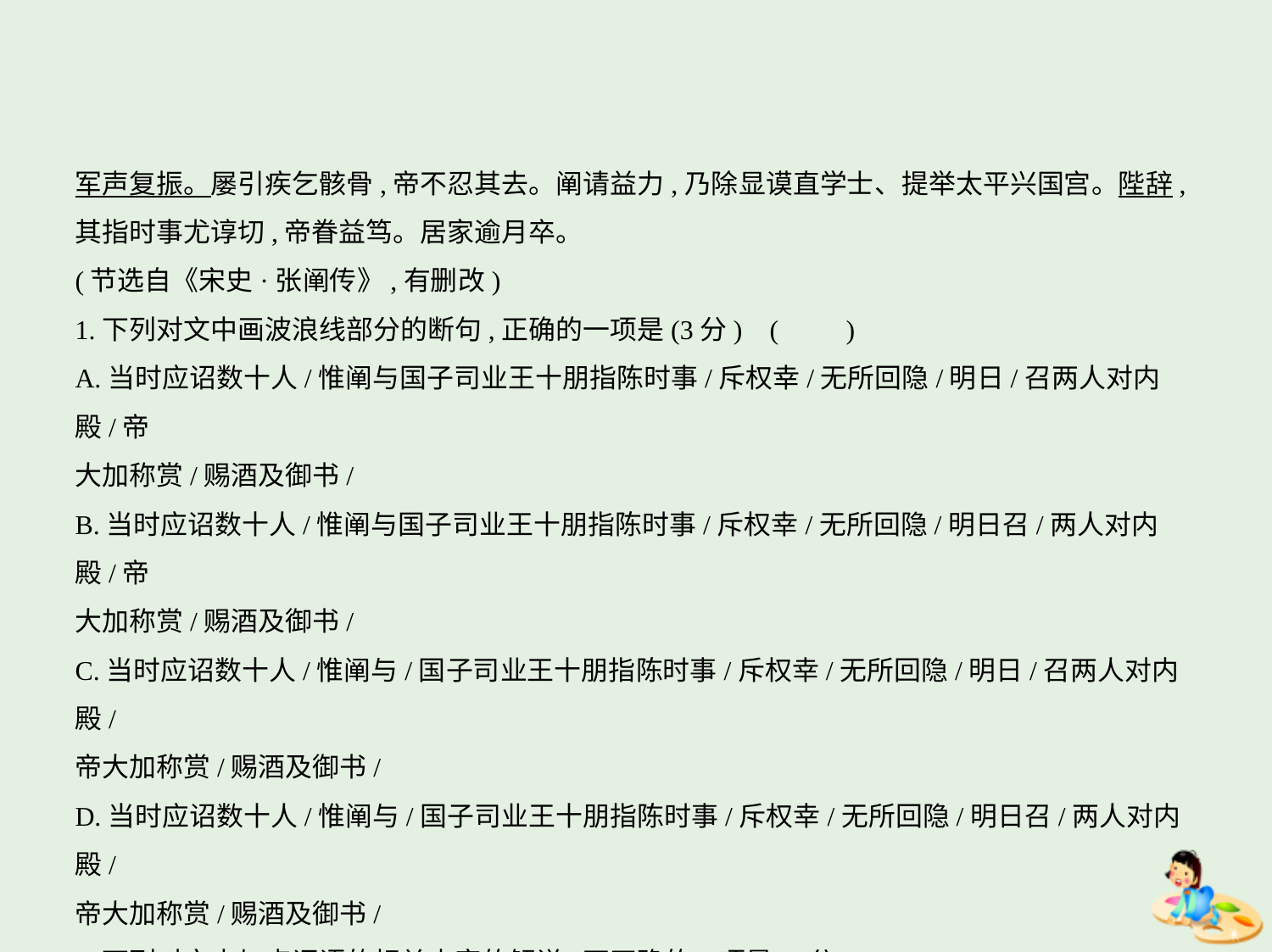

军声复振。屡引疾乞骸骨,帝不忍其去。阐请益力,乃除显谟直学士、提举太平兴国宫。陛辞,
其指时事尤谆切,帝眷益笃。居家逾月卒。
(节选自《宋史·张阐传》,有删改)
1.下列对文中画波浪线部分的断句,正确的一项是(3分) (　　)
A.当时应诏数十人/惟阐与国子司业王十朋指陈时事/斥权幸/无所回隐/明日/召两人对内殿/帝
大加称赏/赐酒及御书/
B.当时应诏数十人/惟阐与国子司业王十朋指陈时事/斥权幸/无所回隐/明日召/两人对内殿/帝
大加称赏/赐酒及御书/
C.当时应诏数十人/惟阐与/国子司业王十朋指陈时事/斥权幸/无所回隐/明日/召两人对内殿/
帝大加称赏/赐酒及御书/
D.当时应诏数十人/惟阐与/国子司业王十朋指陈时事/斥权幸/无所回隐/明日召/两人对内殿/
帝大加称赏/赐酒及御书/
2.下列对文中加点词语的相关内容的解说,不正确的一项是(3分)(　　)
A.未冠,在古代,男子二十岁时要行加冠礼,以示成年,未冠指尚未成年。
B.进士第,封建时代实行科举取士,在朝廷组织的考试中中选的人称登进士第。